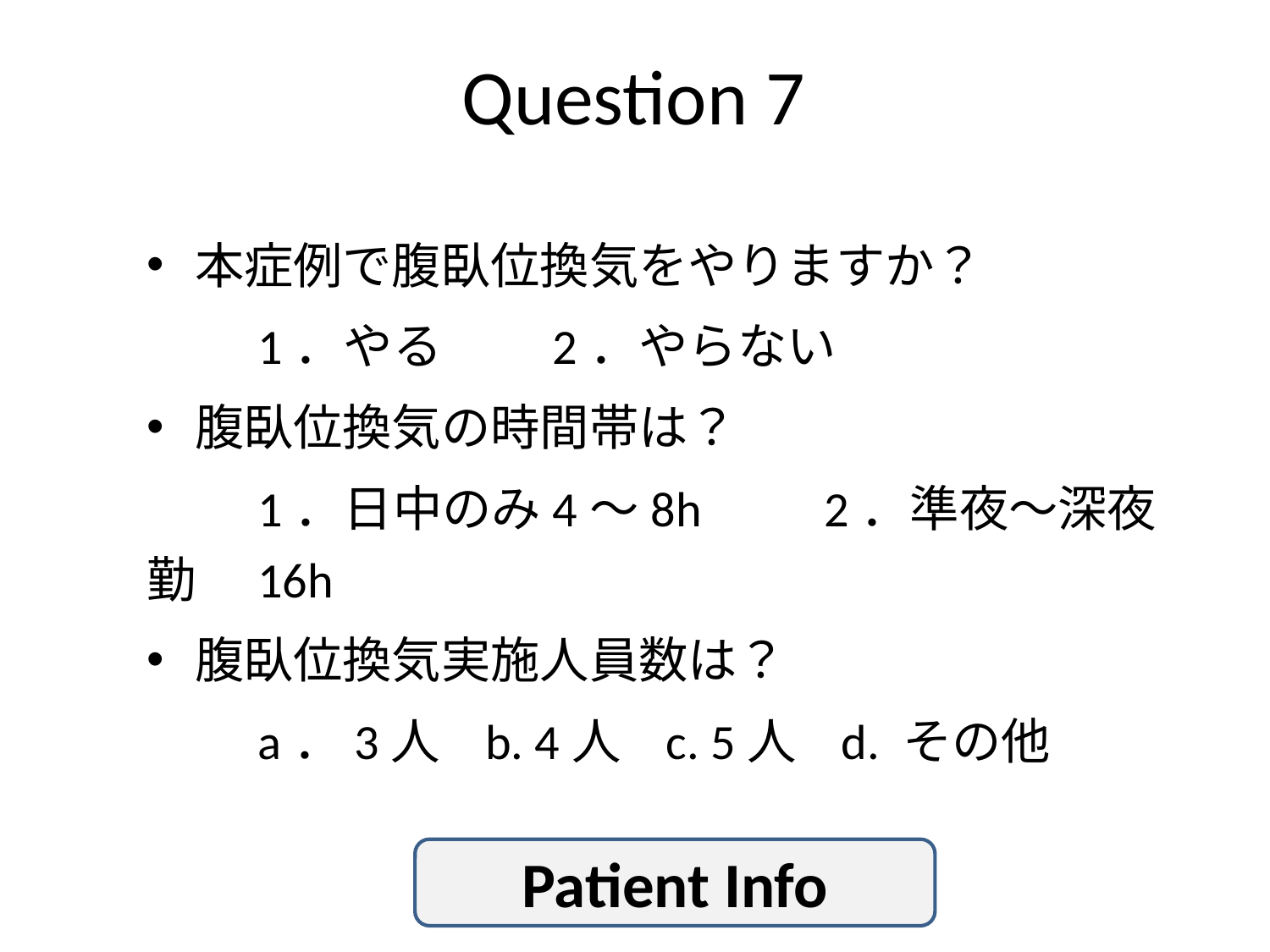

# Question 7
本症例で腹臥位換気をやりますか？
　　1．やる　　2．やらない
腹臥位換気の時間帯は？
　　1．日中のみ4～8h　　2．準夜～深夜勤　16h
腹臥位換気実施人員数は？
　　a．3人   b. 4人   c. 5人   d. その他

Patient Info